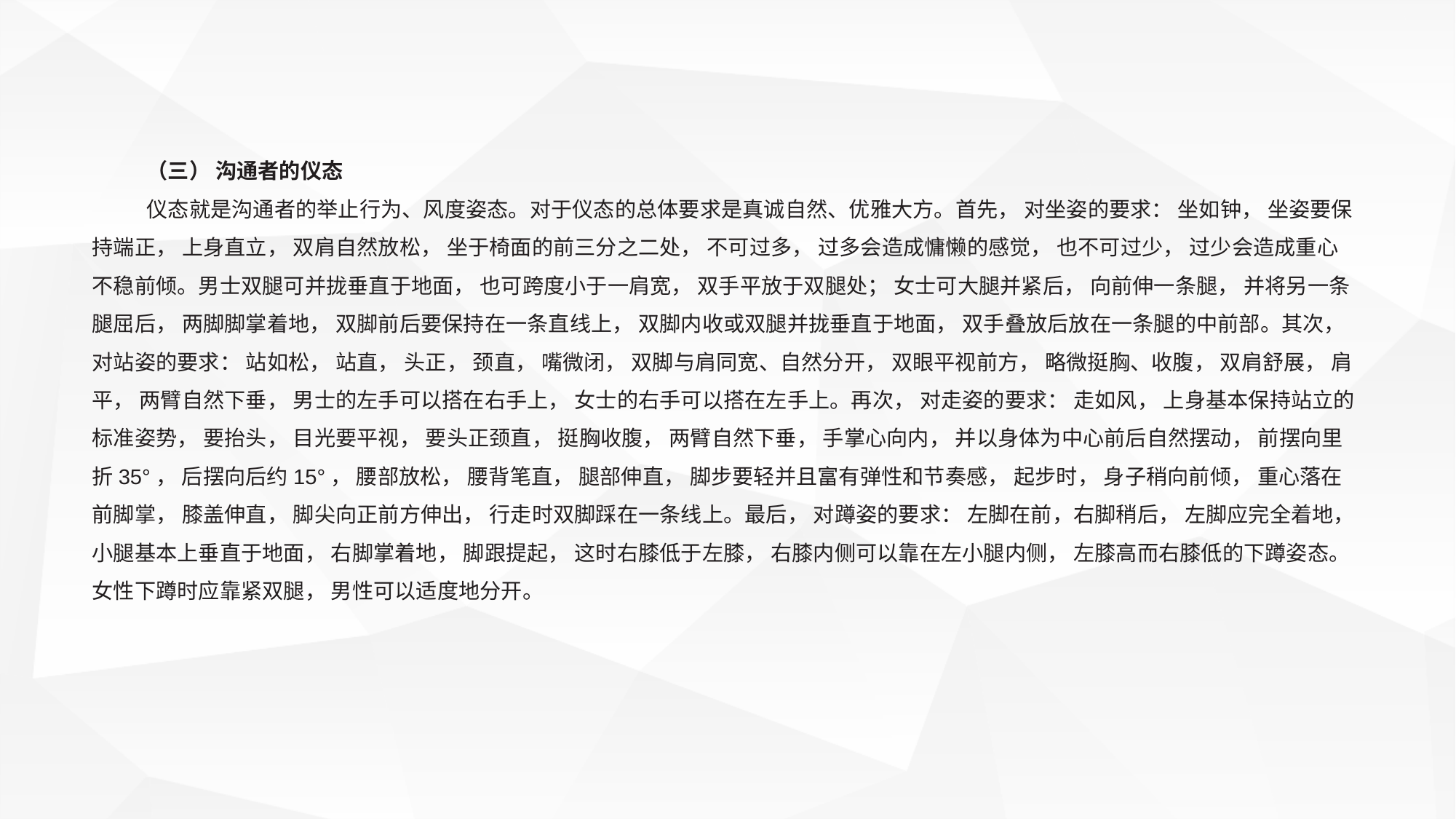

（三） 沟通者的仪态
仪态就是沟通者的举止行为、风度姿态。对于仪态的总体要求是真诚自然、优雅大方。首先， 对坐姿的要求： 坐如钟， 坐姿要保持端正， 上身直立， 双肩自然放松， 坐于椅面的前三分之二处， 不可过多， 过多会造成慵懒的感觉， 也不可过少， 过少会造成重心不稳前倾。男士双腿可并拢垂直于地面， 也可跨度小于一肩宽， 双手平放于双腿处； 女士可大腿并紧后， 向前伸一条腿， 并将另一条腿屈后， 两脚脚掌着地， 双脚前后要保持在一条直线上， 双脚内收或双腿并拢垂直于地面， 双手叠放后放在一条腿的中前部。其次， 对站姿的要求： 站如松， 站直， 头正， 颈直， 嘴微闭， 双脚与肩同宽、自然分开， 双眼平视前方， 略微挺胸、收腹， 双肩舒展， 肩平， 两臂自然下垂， 男士的左手可以搭在右手上， 女士的右手可以搭在左手上。再次， 对走姿的要求： 走如风， 上身基本保持站立的标准姿势， 要抬头， 目光要平视， 要头正颈直， 挺胸收腹， 两臂自然下垂， 手掌心向内， 并以身体为中心前后自然摆动， 前摆向里折35°， 后摆向后约15°， 腰部放松， 腰背笔直， 腿部伸直， 脚步要轻并且富有弹性和节奏感， 起步时， 身子稍向前倾， 重心落在前脚掌， 膝盖伸直， 脚尖向正前方伸出， 行走时双脚踩在一条线上。最后， 对蹲姿的要求： 左脚在前，右脚稍后， 左脚应完全着地， 小腿基本上垂直于地面， 右脚掌着地， 脚跟提起， 这时右膝低于左膝， 右膝内侧可以靠在左小腿内侧， 左膝高而右膝低的下蹲姿态。女性下蹲时应靠紧双腿， 男性可以适度地分开。